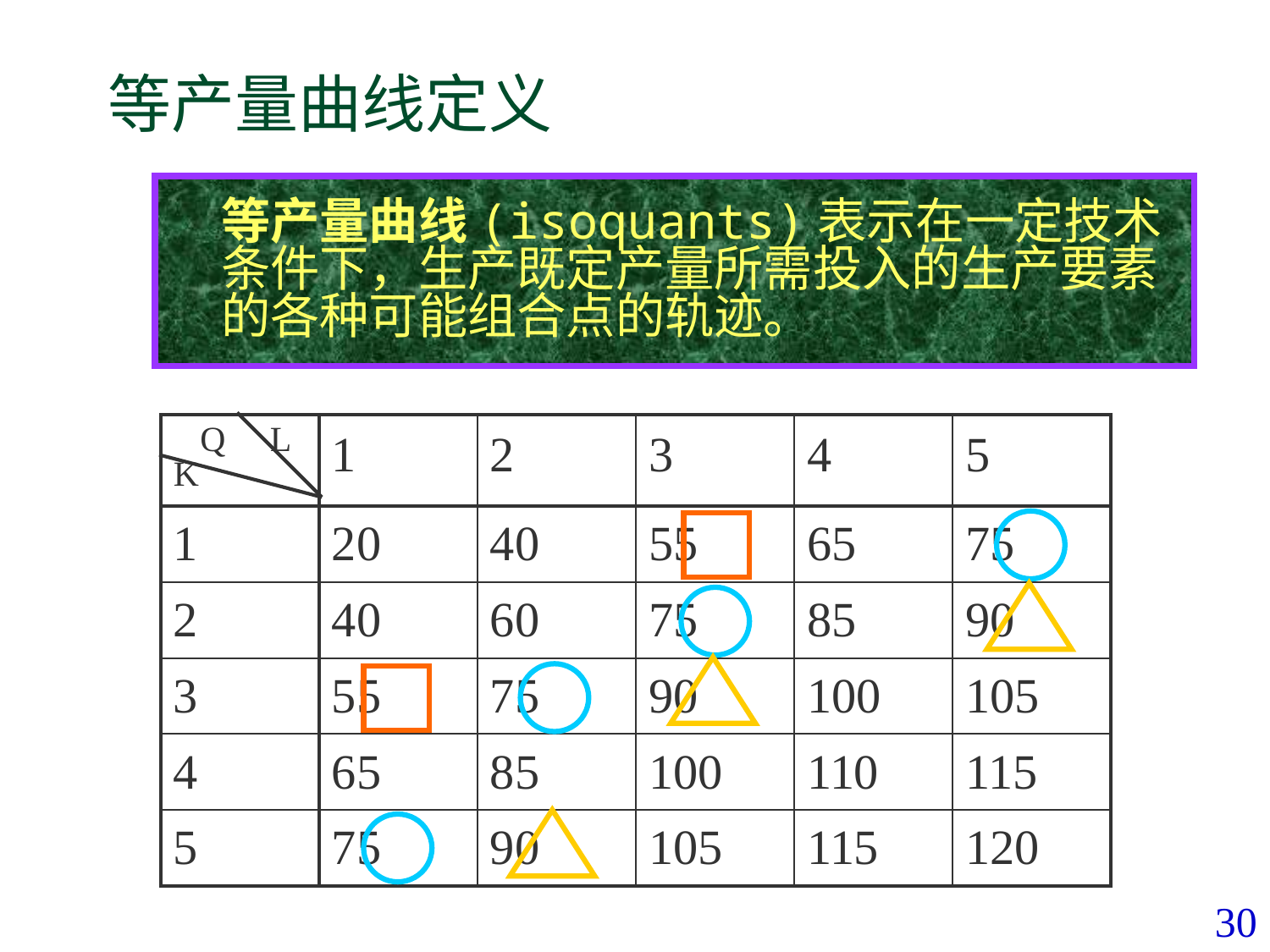

# 等产量曲线定义
	等产量曲线(isoquants)表示在一定技术条件下，生产既定产量所需投入的生产要素的各种可能组合点的轨迹。

| Q L K | 1 | 2 | 3 | 4 | 5 |
| --- | --- | --- | --- | --- | --- |
| 1 | 20 | 40 | 55 | 65 | 75 |
| 2 | 40 | 60 | 75 | 85 | 90 |
| 3 | 55 | 75 | 90 | 100 | 105 |
| 4 | 65 | 85 | 100 | 110 | 115 |
| 5 | 75 | 90 | 105 | 115 | 120 |

30